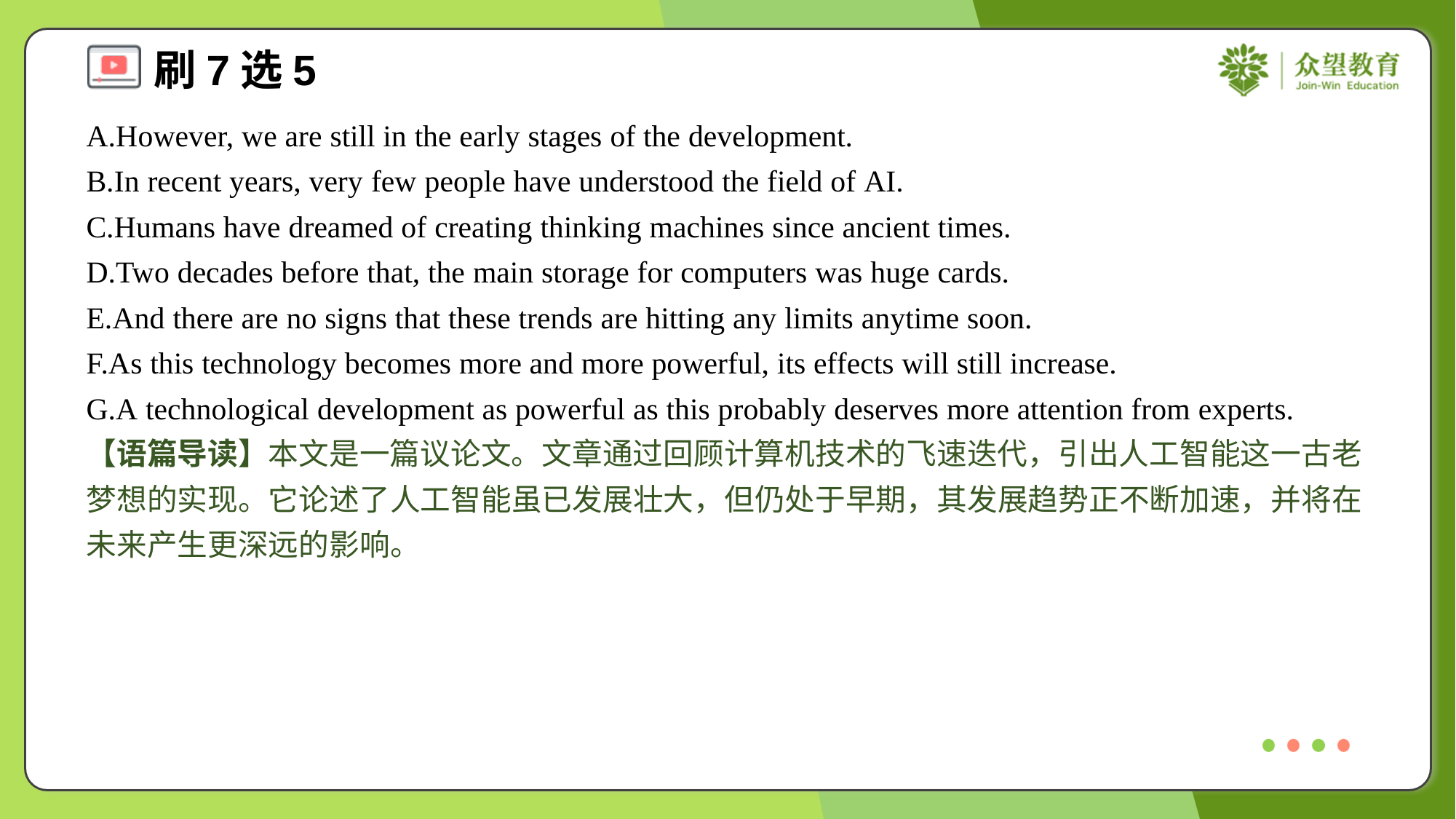

A.However, we are still in the early stages of the development.
B.In recent years, very few people have understood the field of AI.
C.Humans have dreamed of creating thinking machines since ancient times.
D.Two decades before that, the main storage for computers was huge cards.
E.And there are no signs that these trends are hitting any limits anytime soon.
F.As this technology becomes more and more powerful, its effects will still increase.
G.A technological development as powerful as this probably deserves more attention from experts.
【语篇导读】本文是一篇议论文。文章通过回顾计算机技术的飞速迭代，引出人工智能这一古老梦想的实现。它论述了人工智能虽已发展壮大，但仍处于早期，其发展趋势正不断加速，并将在未来产生更深远的影响。